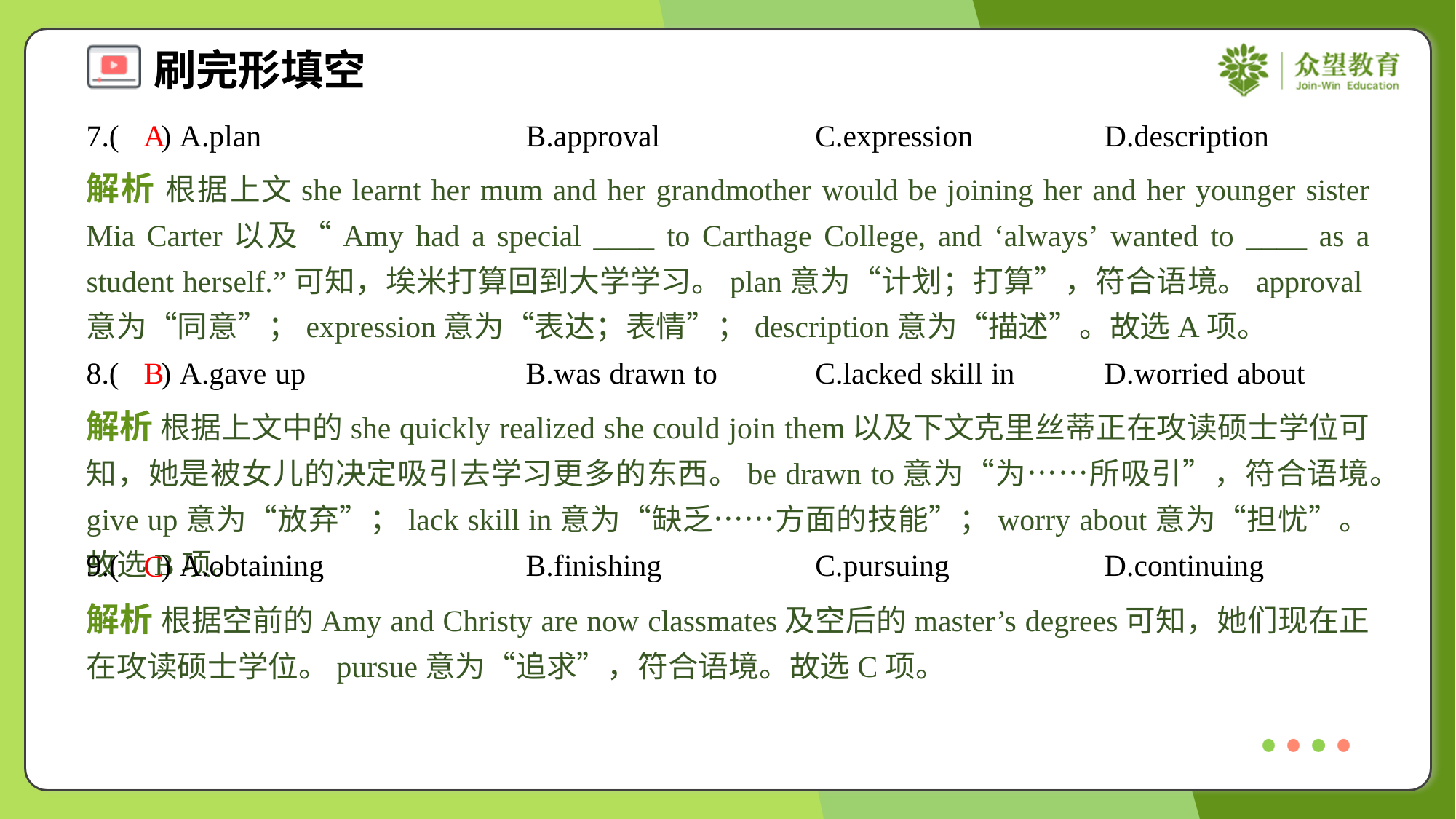

7.(     ) A.plan	B.approval	C.expression	D.description
A
解析 根据上文she learnt her mum and her grandmother would be joining her and her younger sister Mia Carter以及“Amy had a special ____ to Carthage College, and ‘always’ wanted to ____ as a student herself.”可知，埃米打算回到大学学习。plan意为“计划；打算”，符合语境。approval意为“同意”；expression意为“表达；表情”；description意为“描述”。故选A项。
8.(     ) A.gave up	B.was drawn to	C.lacked skill in	D.worried about
B
解析 根据上文中的she quickly realized she could join them以及下文克里丝蒂正在攻读硕士学位可知，她是被女儿的决定吸引去学习更多的东西。be drawn to意为“为……所吸引”，符合语境。give up意为“放弃”；lack skill in意为“缺乏……方面的技能”；worry about意为“担忧”。故选B项。
9.(     ) A.obtaining	B.finishing	C.pursuing	D.continuing
C
解析 根据空前的Amy and Christy are now classmates及空后的master’s degrees可知，她们现在正在攻读硕士学位。pursue意为“追求”，符合语境。故选C项。